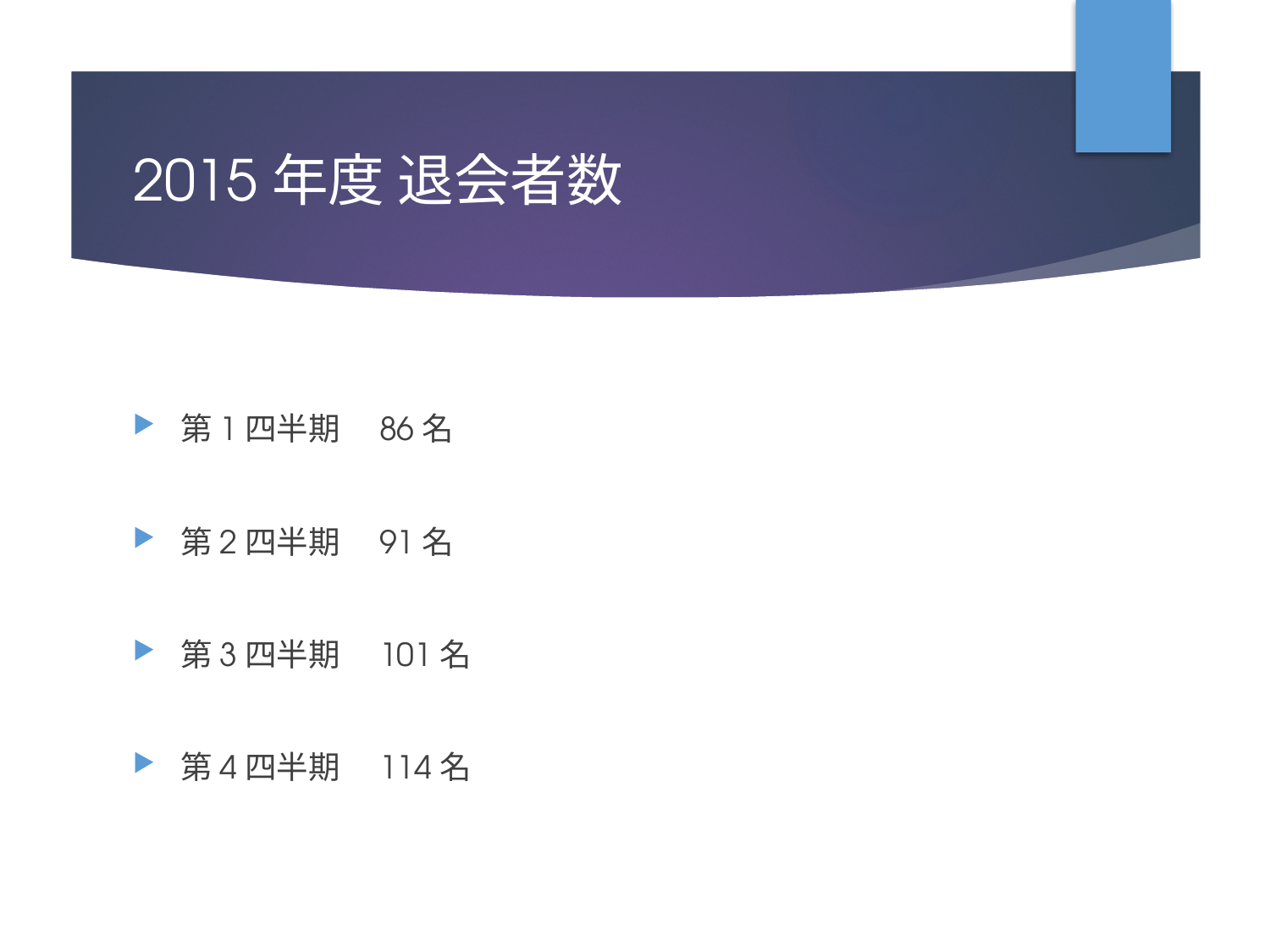

# 2015年度 退会者数
第1四半期　86名
第2四半期　91名
第3四半期　101名
第4四半期　114名